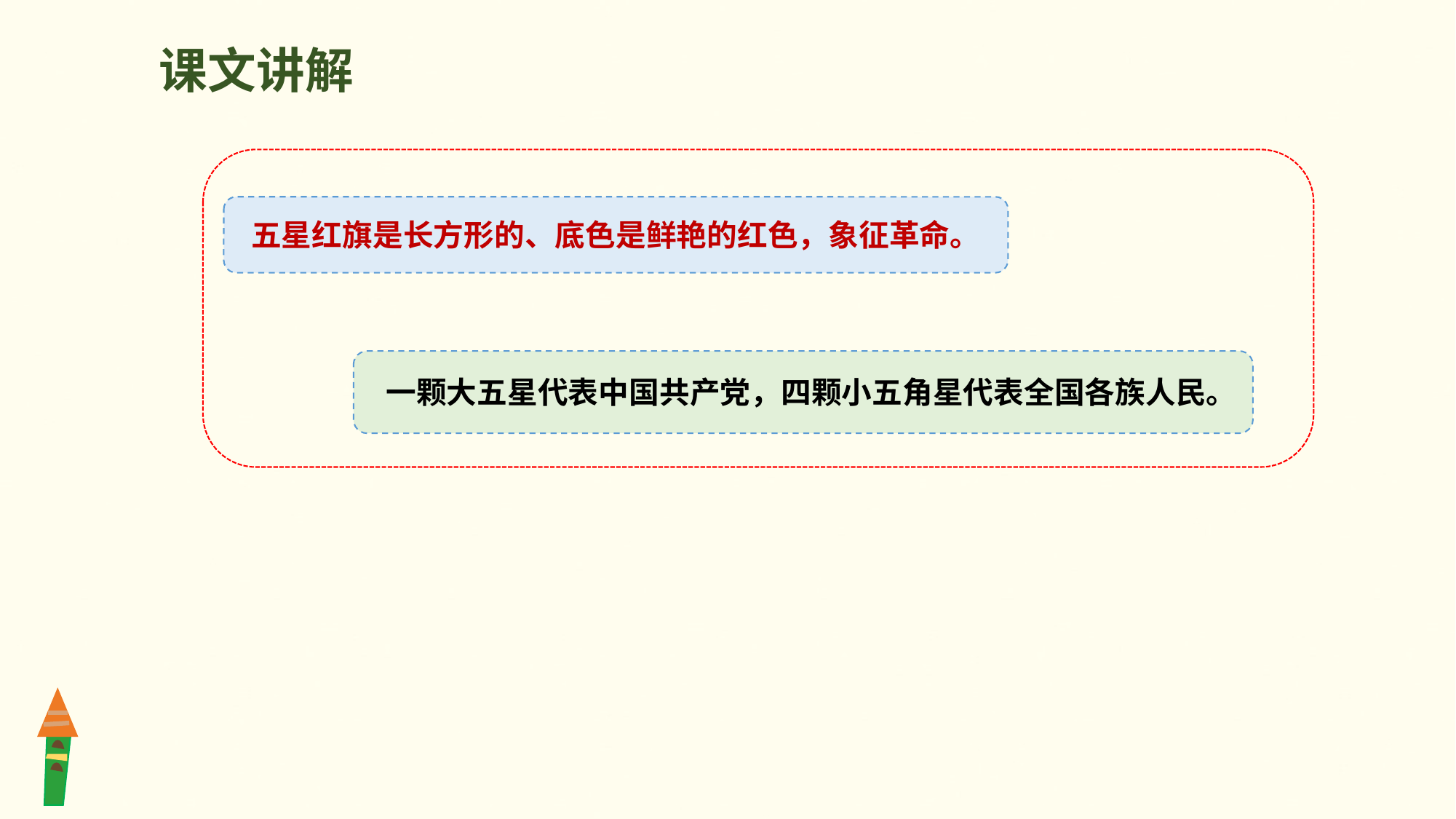

课文讲解

五星红旗是长方形的、底色是鲜艳的红色，象征革命。

一颗大五星代表中国共产党，四颗小五角星代表全国各族人民。